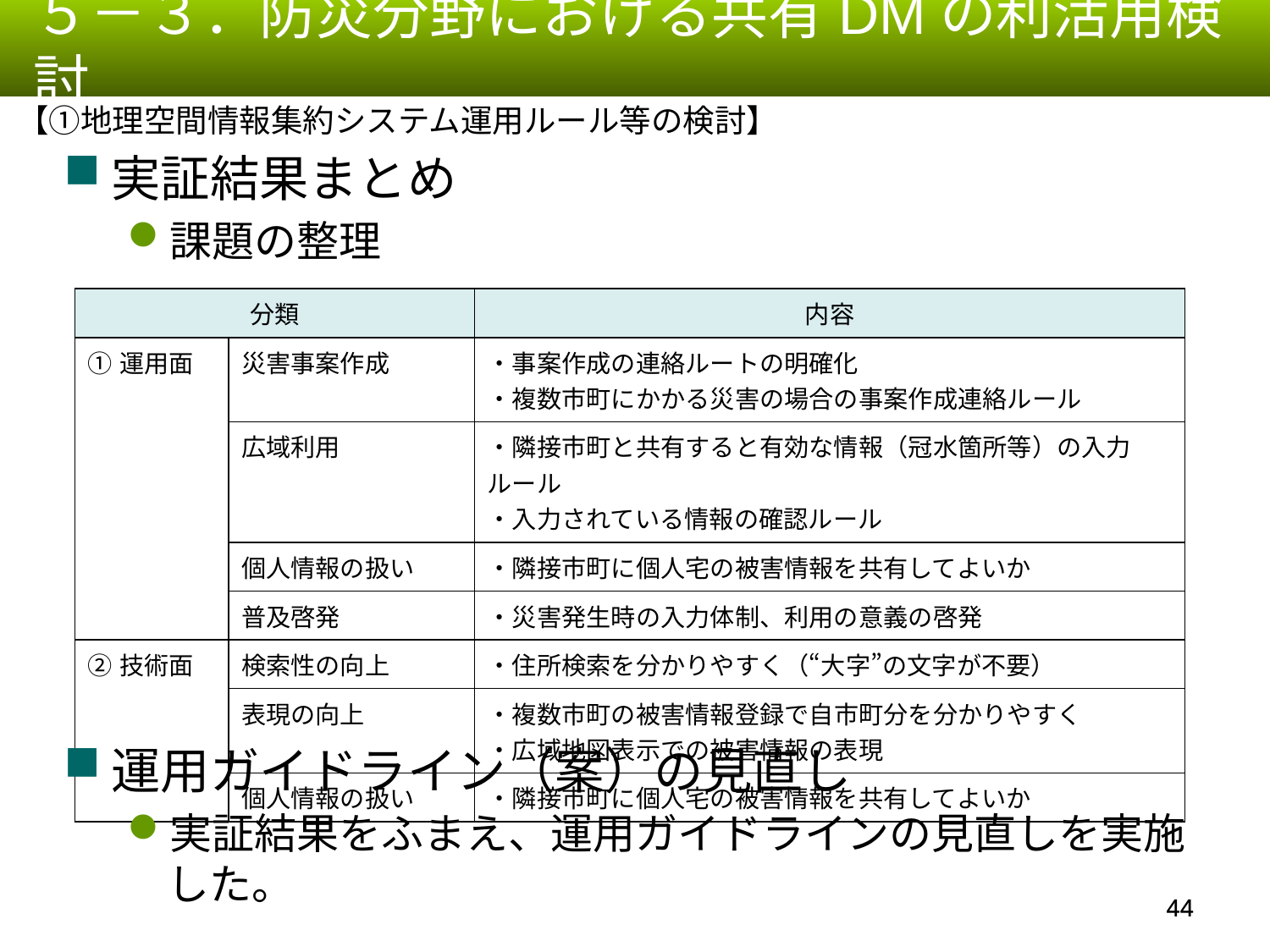

５－３．防災分野における共有DMの利活用検討
【①地理空間情報集約システム運用ルール等の検討】
実証結果まとめ
課題の整理

運用ガイドライン（案）の見直し
実証結果をふまえ、運用ガイドラインの見直しを実施した。
| 分類 |  | 内容 |
| --- | --- | --- |
| ①運用面 | 災害事案作成 | ・事案作成の連絡ルートの明確化 ・複数市町にかかる災害の場合の事案作成連絡ルール |
|  | 広域利用 | ・隣接市町と共有すると有効な情報（冠水箇所等）の入力ルール ・入力されている情報の確認ルール |
|  | 個人情報の扱い | ・隣接市町に個人宅の被害情報を共有してよいか |
|  | 普及啓発 | ・災害発生時の入力体制、利用の意義の啓発 |
| ②技術面 | 検索性の向上 | ・住所検索を分かりやすく（“大字”の文字が不要） |
|  | 表現の向上 | ・複数市町の被害情報登録で自市町分を分かりやすく ・広域地図表示での被害情報の表現 |
|  | 個人情報の扱い | ・隣接市町に個人宅の被害情報を共有してよいか |
44
44